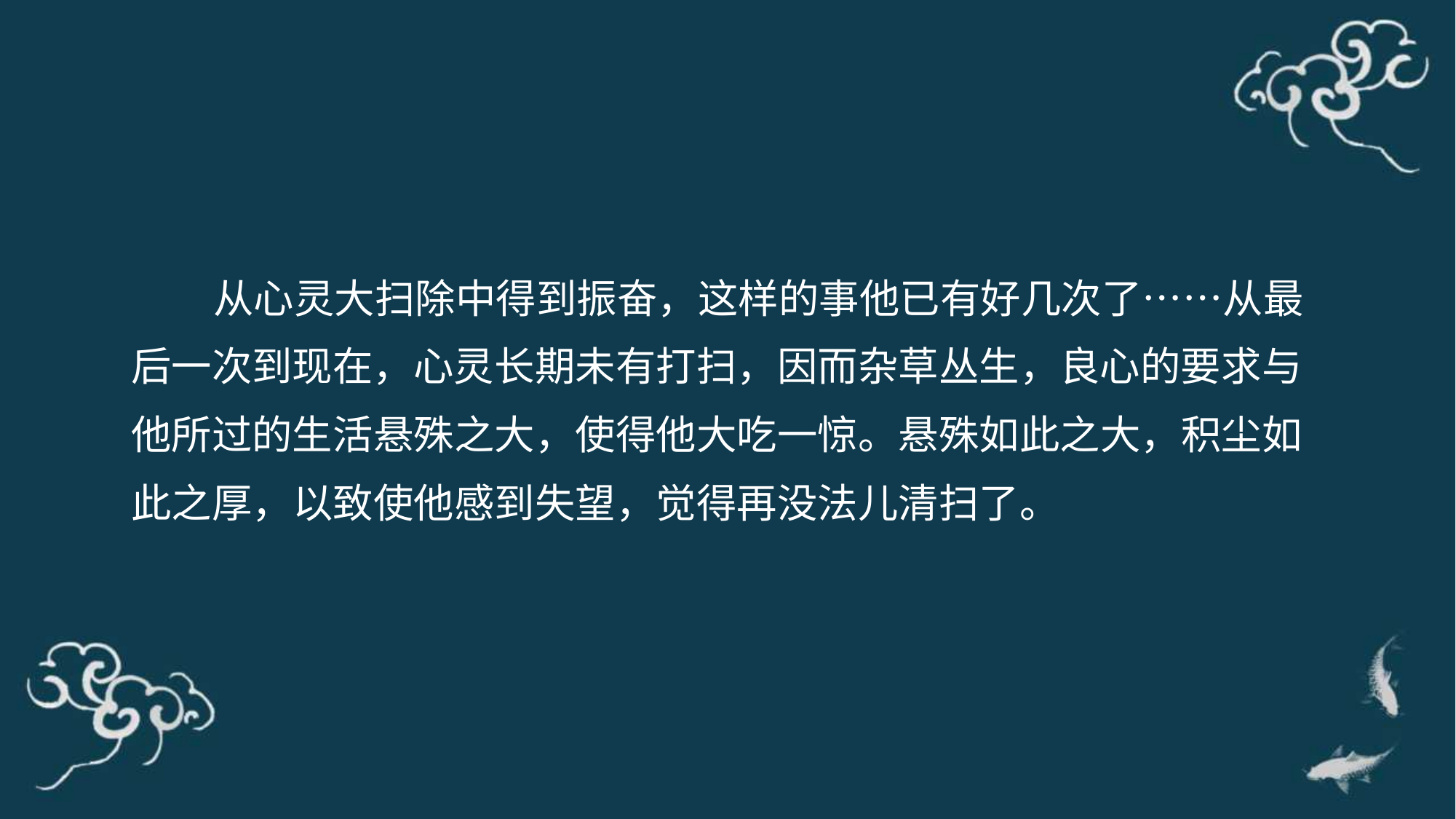

从心灵大扫除中得到振奋，这样的事他已有好几次了……从最后一次到现在，心灵长期未有打扫，因而杂草丛生，良心的要求与他所过的生活悬殊之大，使得他大吃一惊。悬殊如此之大，积尘如此之厚，以致使他感到失望，觉得再没法儿清扫了。